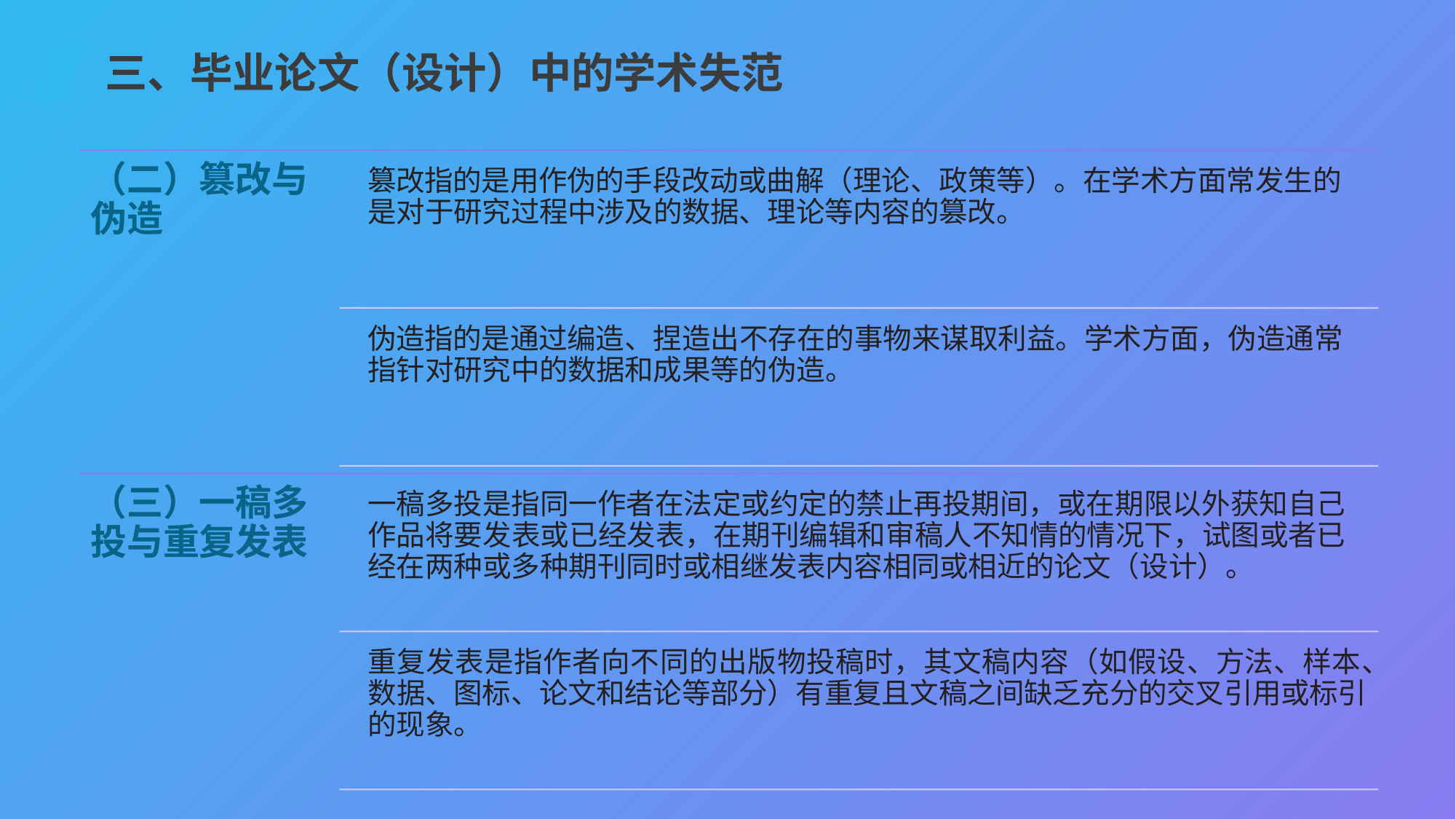

三、毕业论文（设计）中的学术失范
（二）篡改与伪造
篡改指的是用作伪的手段改动或曲解（理论、政策等）。在学术方面常发生的是对于研究过程中涉及的数据、理论等内容的篡改。
伪造指的是通过编造、捏造出不存在的事物来谋取利益。学术方面，伪造通常指针对研究中的数据和成果等的伪造。
（三）一稿多投与重复发表
一稿多投是指同一作者在法定或约定的禁止再投期间，或在期限以外获知自己作品将要发表或已经发表，在期刊编辑和审稿人不知情的情况下，试图或者已经在两种或多种期刊同时或相继发表内容相同或相近的论文（设计）。
重复发表是指作者向不同的出版物投稿时，其文稿内容（如假设、方法、样本、数据、图标、论文和结论等部分）有重复且文稿之间缺乏充分的交叉引用或标引的现象。